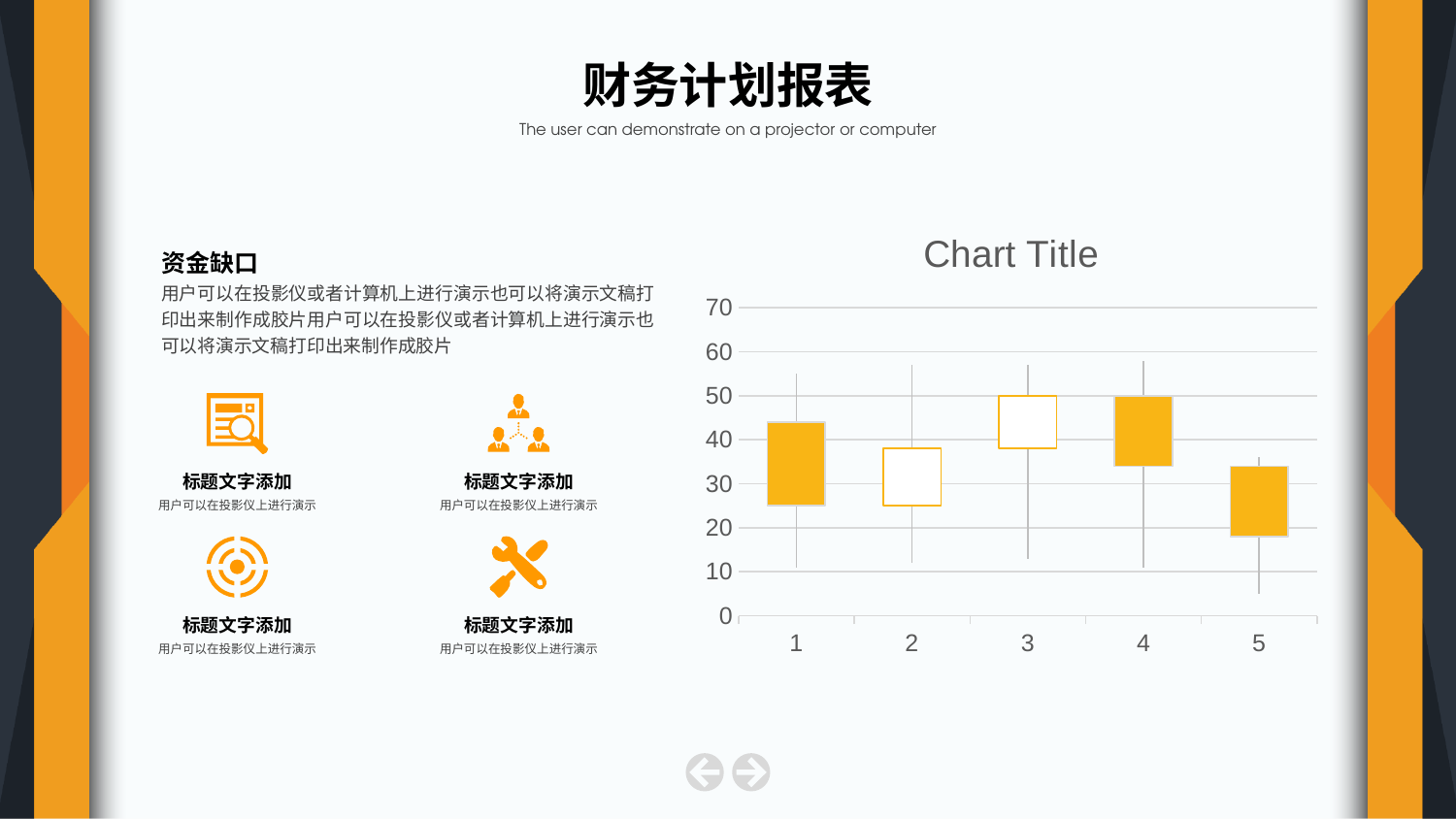

财务计划报表
The user can demonstrate on a projector or computer

[unsupported chart]

资金缺口
用户可以在投影仪或者计算机上进行演示也可以将演示文稿打印出来制作成胶片用户可以在投影仪或者计算机上进行演示也可以将演示文稿打印出来制作成胶片

标题文字添加
用户可以在投影仪上进行演示

标题文字添加
用户可以在投影仪上进行演示

标题文字添加
用户可以在投影仪上进行演示

标题文字添加
用户可以在投影仪上进行演示